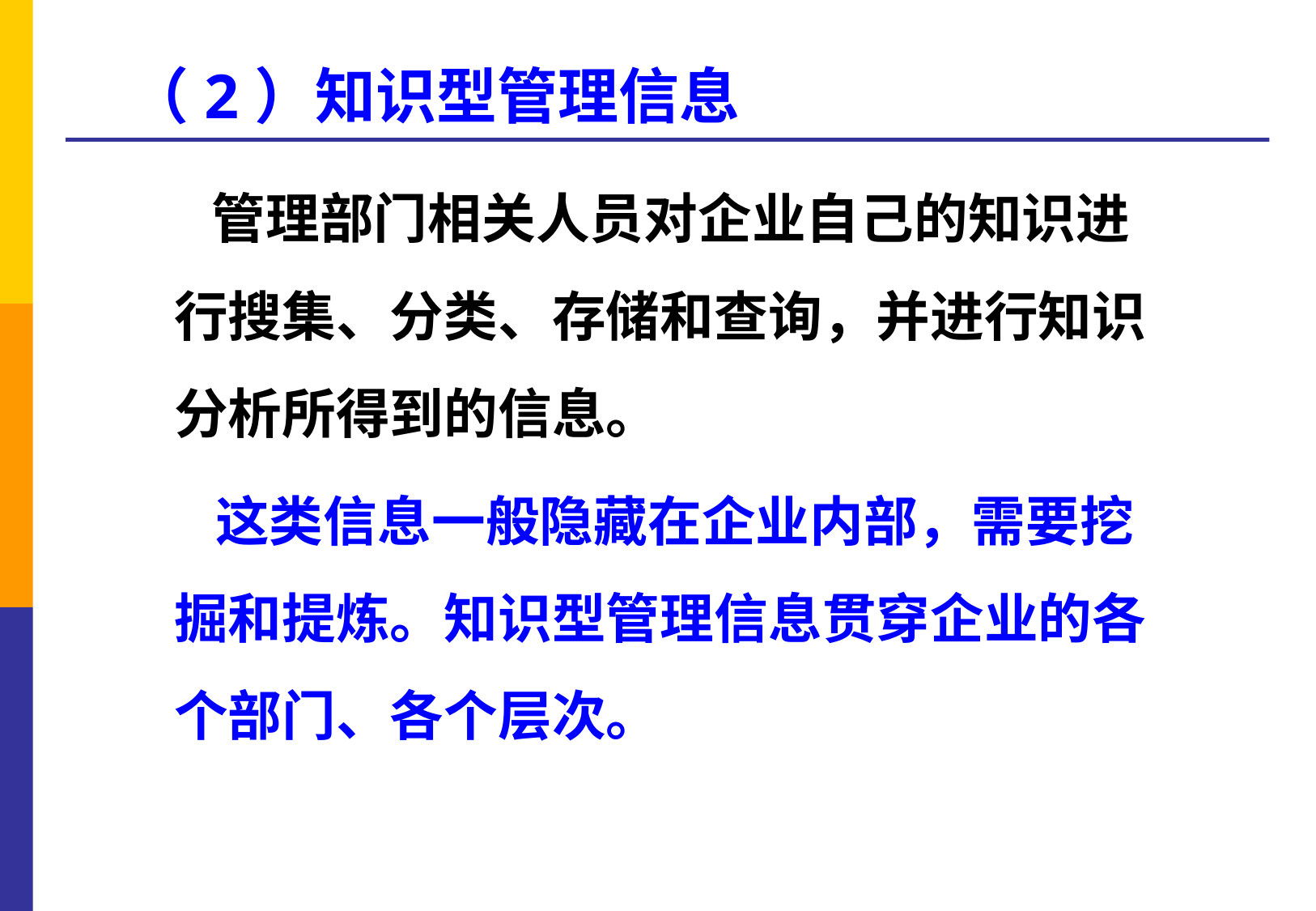

（2）知识型管理信息
     管理部门相关人员对企业自己的知识进行搜集、分类、存储和查询，并进行知识分析所得到的信息。
      这类信息一般隐藏在企业内部，需要挖掘和提炼。知识型管理信息贯穿企业的各个部门、各个层次。